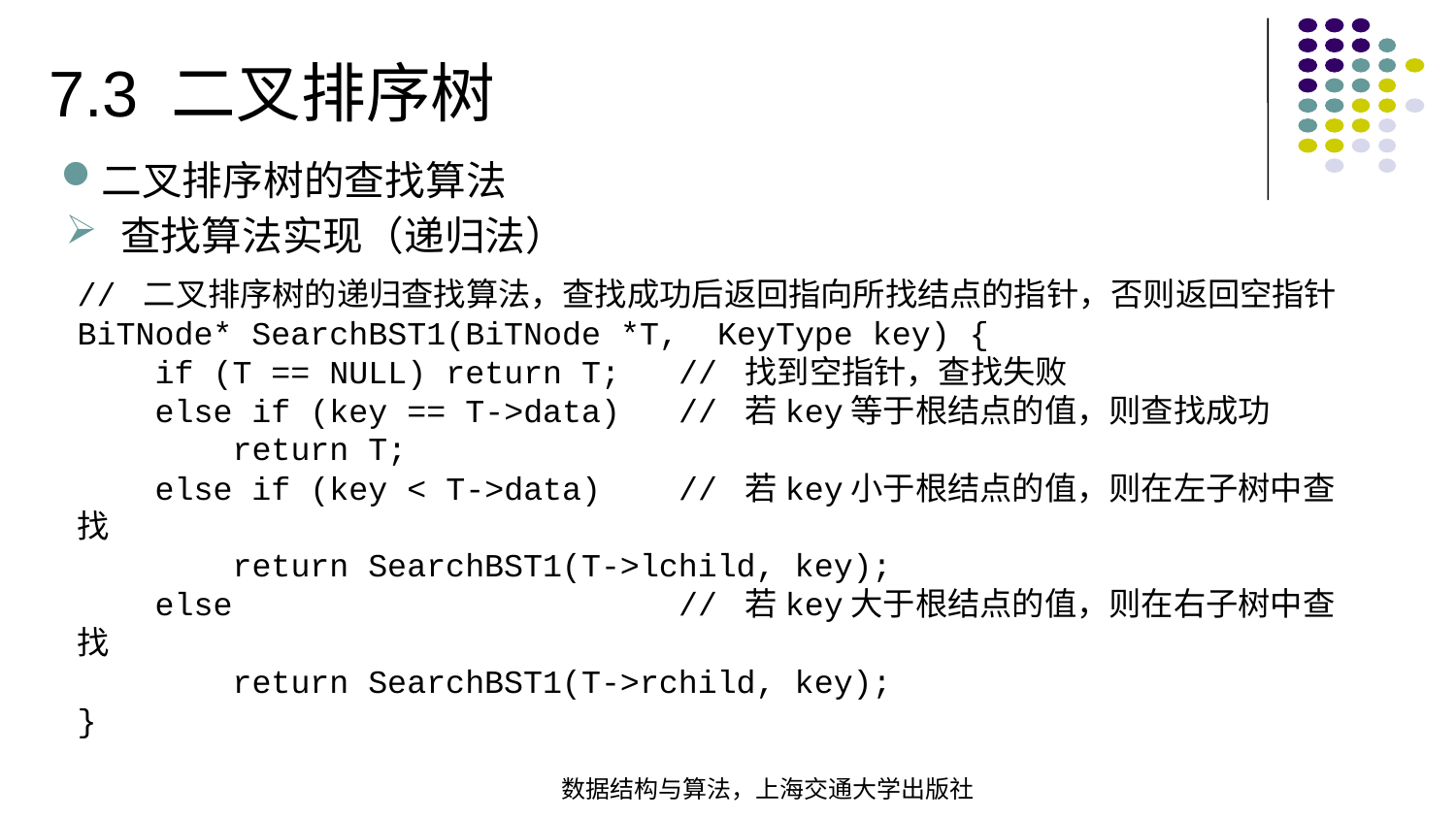

7.3 二叉排序树
二叉排序树的查找算法
查找算法实现（递归法）
// 二叉排序树的递归查找算法，查找成功后返回指向所找结点的指针，否则返回空指针BiTNode* SearchBST1(BiTNode *T,  KeyType key) {    if (T == NULL) return T;   // 找到空指针，查找失败    else if (key == T->data)   // 若key等于根结点的值，则查找成功        return T;    else if (key < T->data)    // 若key小于根结点的值，则在左子树中查找        return SearchBST1(T->lchild, key);    else                       // 若key大于根结点的值，则在右子树中查找        return SearchBST1(T->rchild, key);
}